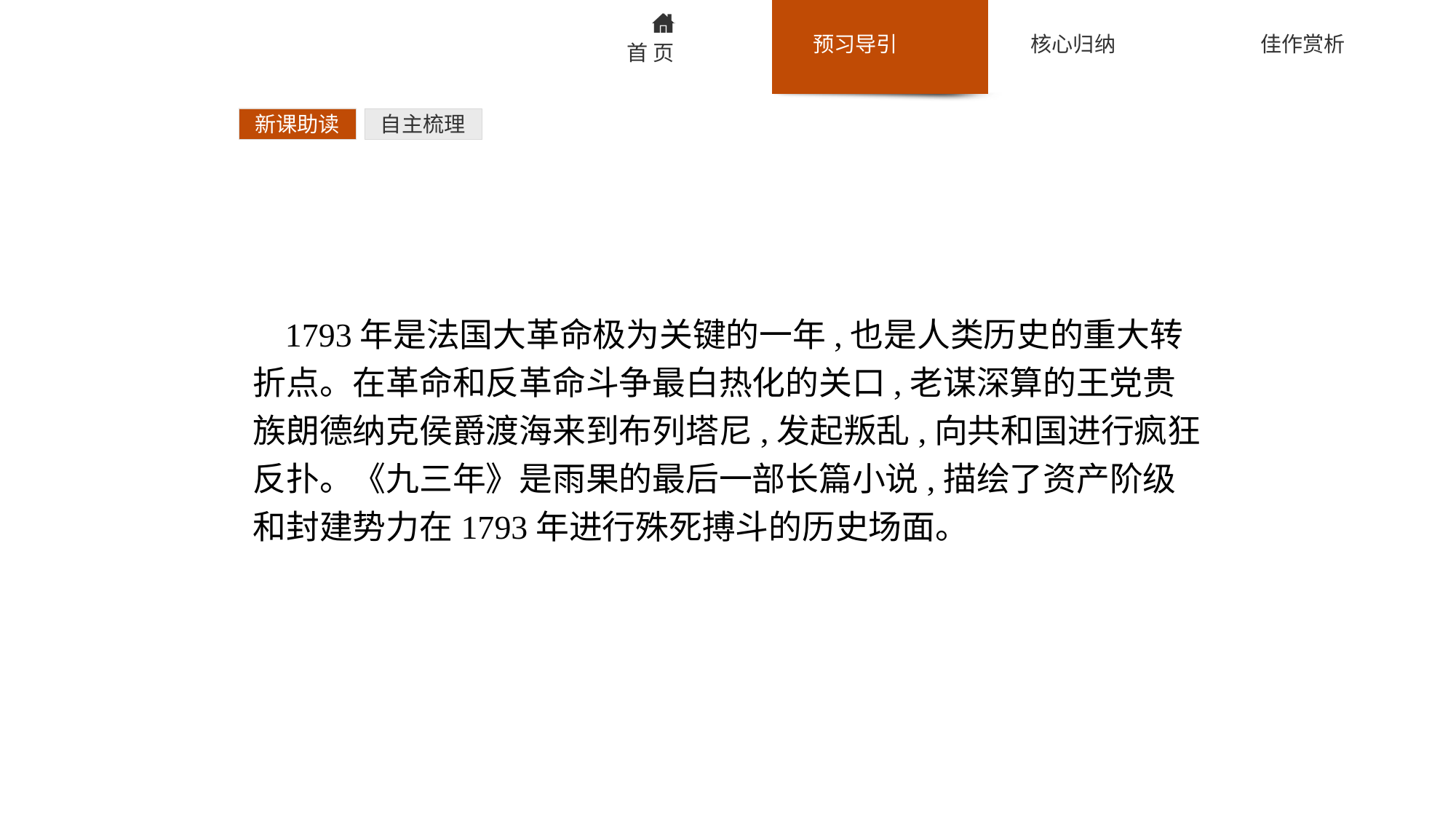

新课助读
自主梳理
1793年是法国大革命极为关键的一年,也是人类历史的重大转折点。在革命和反革命斗争最白热化的关口,老谋深算的王党贵族朗德纳克侯爵渡海来到布列塔尼,发起叛乱,向共和国进行疯狂反扑。《九三年》是雨果的最后一部长篇小说,描绘了资产阶级和封建势力在1793年进行殊死搏斗的历史场面。